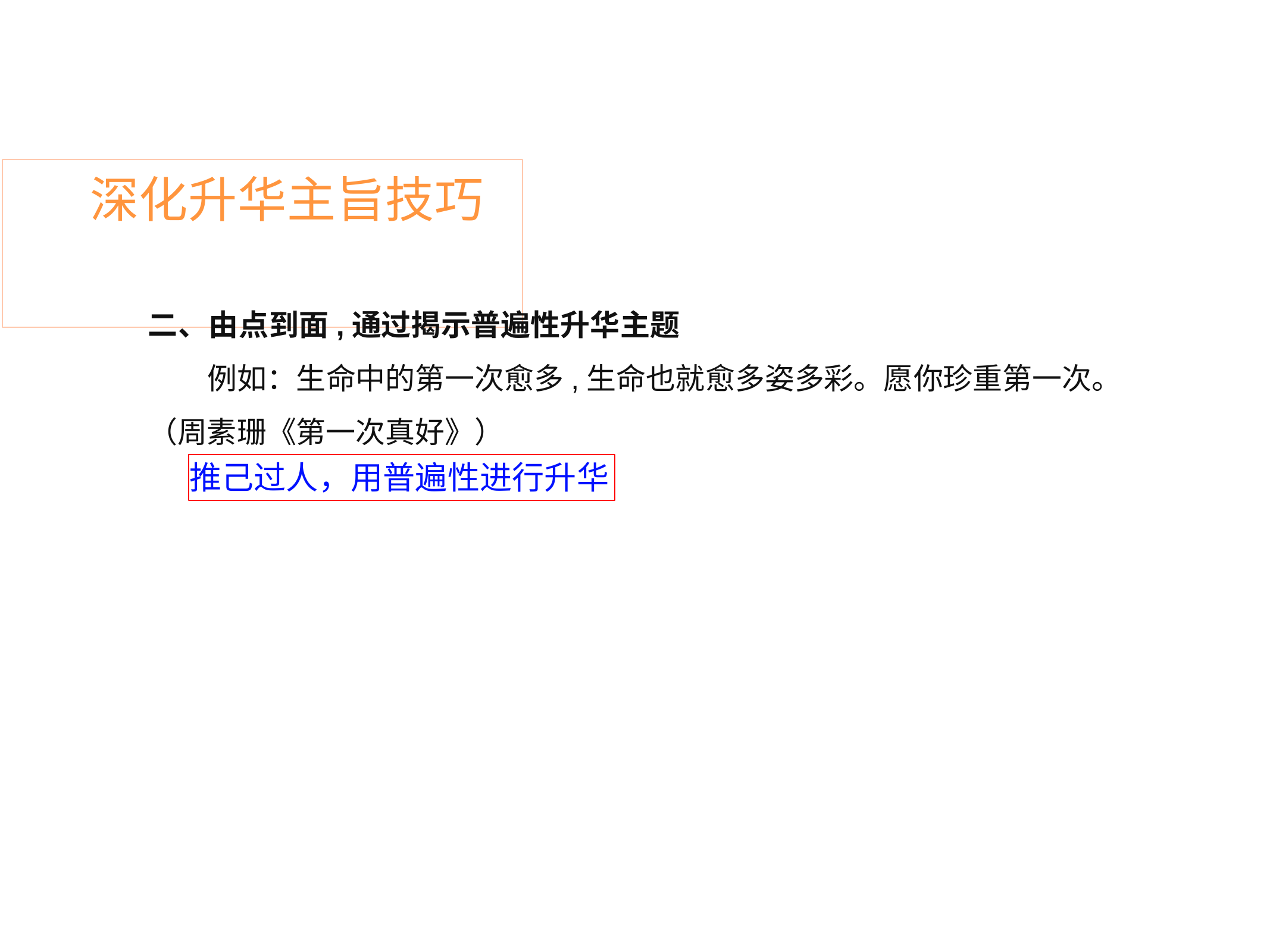

# 深化升华主旨技巧
二、由点到面,通过揭示普遍性升华主题
例如：生命中的第一次愈多,生命也就愈多姿多彩。愿你珍重第一次。
（周素珊《第一次真好》）
推己过人，用普遍性进行升华